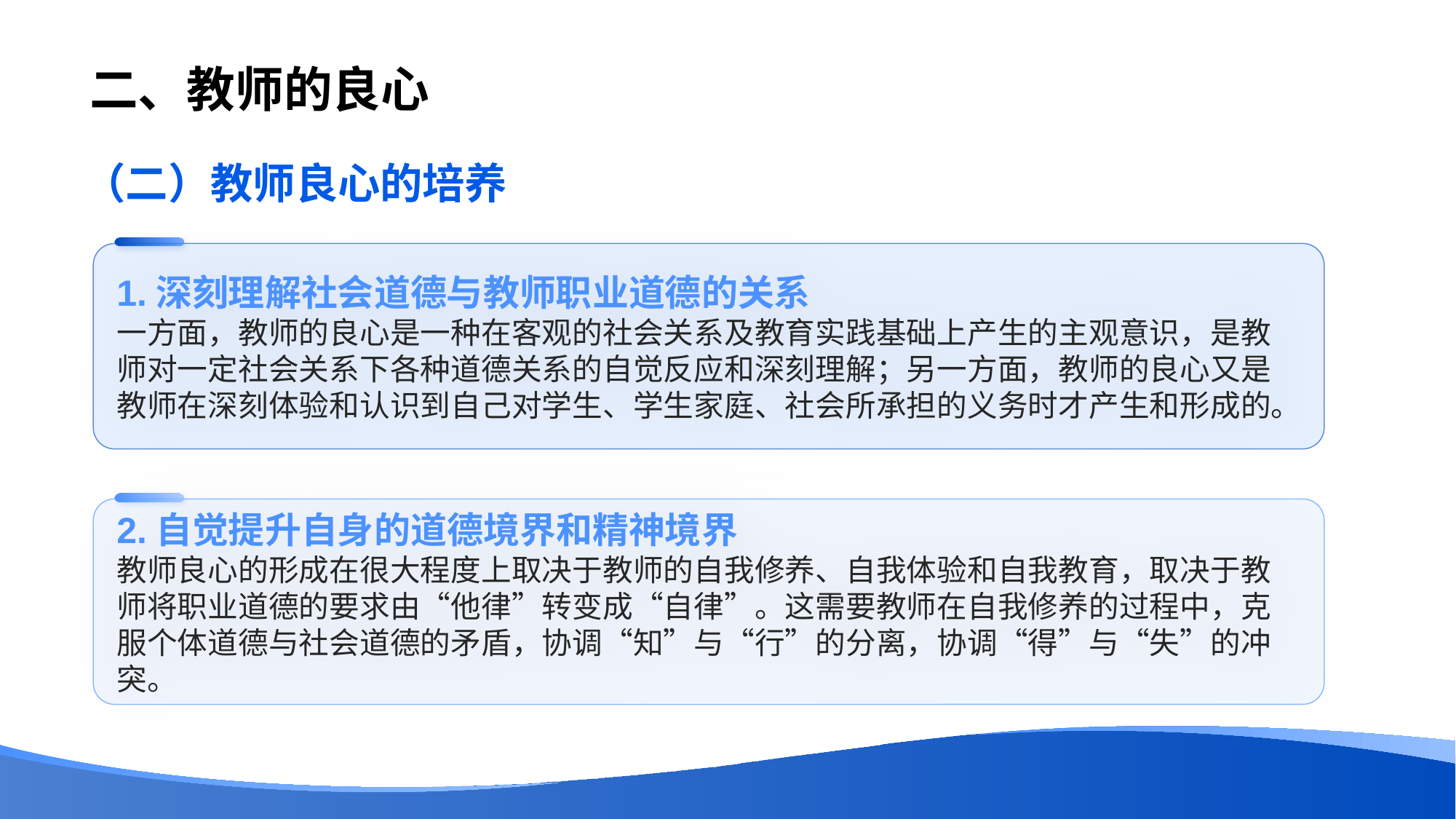

# 二、教师的良心
（二）教师良心的培养

1.深刻理解社会道德与教师职业道德的关系
一方面，教师的良心是一种在客观的社会关系及教育实践基础上产生的主观意识，是教师对一定社会关系下各种道德关系的自觉反应和深刻理解；另一方面，教师的良心又是教师在深刻体验和认识到自己对学生、学生家庭、社会所承担的义务时才产生和形成的。

2.自觉提升自身的道德境界和精神境界
教师良心的形成在很大程度上取决于教师的自我修养、自我体验和自我教育，取决于教师将职业道德的要求由“他律”转变成“自律”。这需要教师在自我修养的过程中，克服个体道德与社会道德的矛盾，协调“知”与“行”的分离，协调“得”与“失”的冲突。